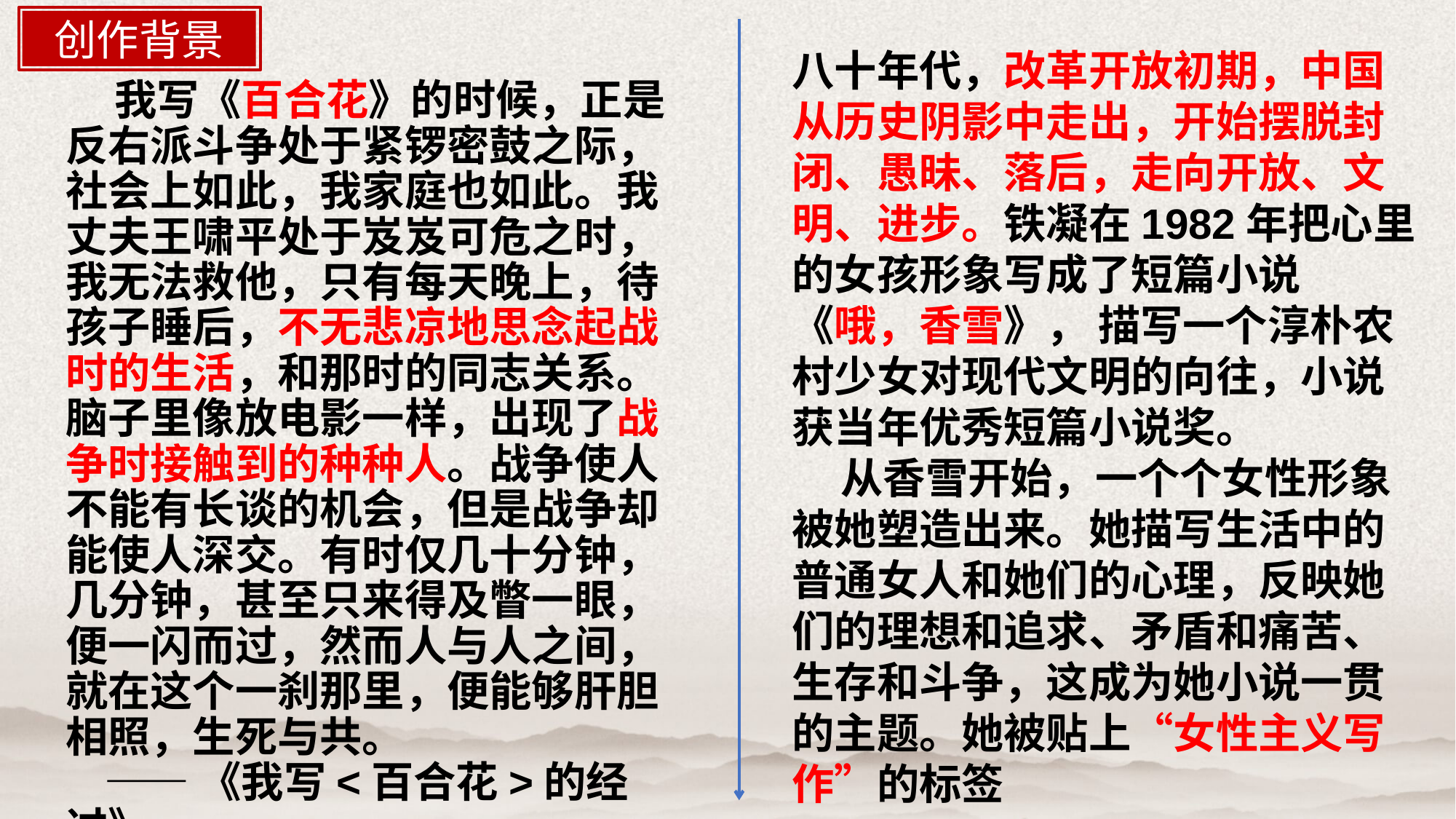

创作背景
八十年代，改革开放初期，中国从历史阴影中走出，开始摆脱封闭、愚昧、落后，走向开放、文明、进步。铁凝在1982年把心里的女孩形象写成了短篇小说
《哦，香雪》， 描写一个淳朴农村少女对现代文明的向往，小说获当年优秀短篇小说奖。
    从香雪开始，一个个女性形象被她塑造出来。她描写生活中的普通女人和她们的心理，反映她们的理想和追求、矛盾和痛苦、生存和斗争，这成为她小说一贯的主题。她被贴上“女性主义写作”的标签
    我写《百合花》的时候，正是反右派斗争处于紧锣密鼓之际，社会上如此，我家庭也如此。我丈夫王啸平处于岌岌可危之时，我无法救他，只有每天晚上，待孩子睡后，不无悲凉地思念起战时的生活，和那时的同志关系。脑子里像放电影一样，出现了战争时接触到的种种人。战争使人不能有长谈的机会，但是战争却能使人深交。有时仅几十分钟，几分钟，甚至只来得及瞥一眼，便一闪而过，然而人与人之间，就在这个一刹那里，便能够肝胆相照，生死与共。
    ——《我写<百合花>的经过》